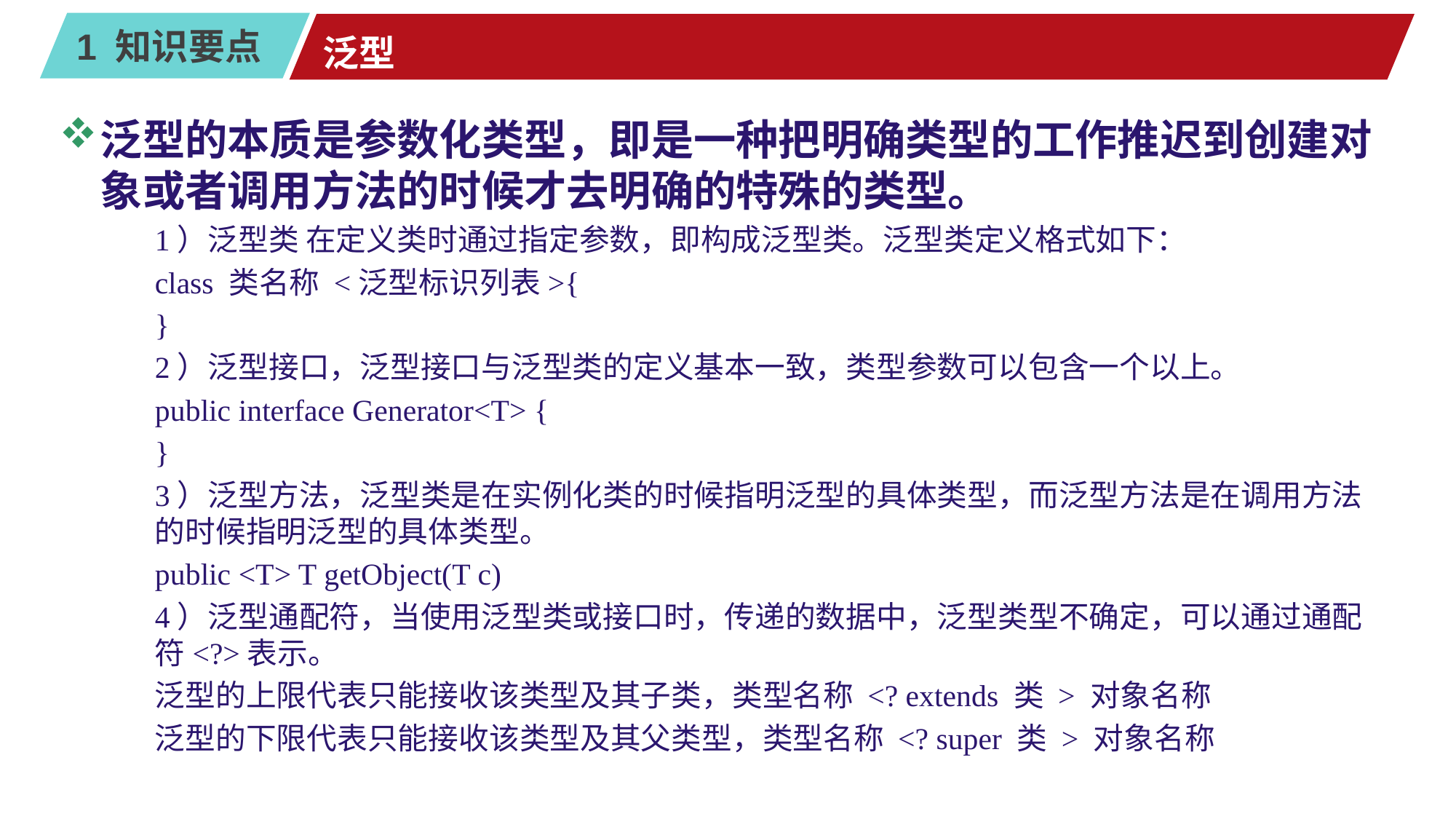

# 泛型
泛型的本质是参数化类型，即是一种把明确类型的工作推迟到创建对象或者调用方法的时候才去明确的特殊的类型。
1）泛型类 在定义类时通过指定参数，即构成泛型类。泛型类定义格式如下：
class 类名称 <泛型标识列表>{
}
2）泛型接口，泛型接口与泛型类的定义基本一致，类型参数可以包含一个以上。
public interface Generator<T> {
}
3）泛型方法，泛型类是在实例化类的时候指明泛型的具体类型，而泛型方法是在调用方法的时候指明泛型的具体类型。
public <T> T getObject(T c)
4）泛型通配符，当使用泛型类或接口时，传递的数据中，泛型类型不确定，可以通过通配符<?>表示。
泛型的上限代表只能接收该类型及其子类，类型名称 <? extends 类 > 对象名称
泛型的下限代表只能接收该类型及其父类型，类型名称 <? super 类 > 对象名称